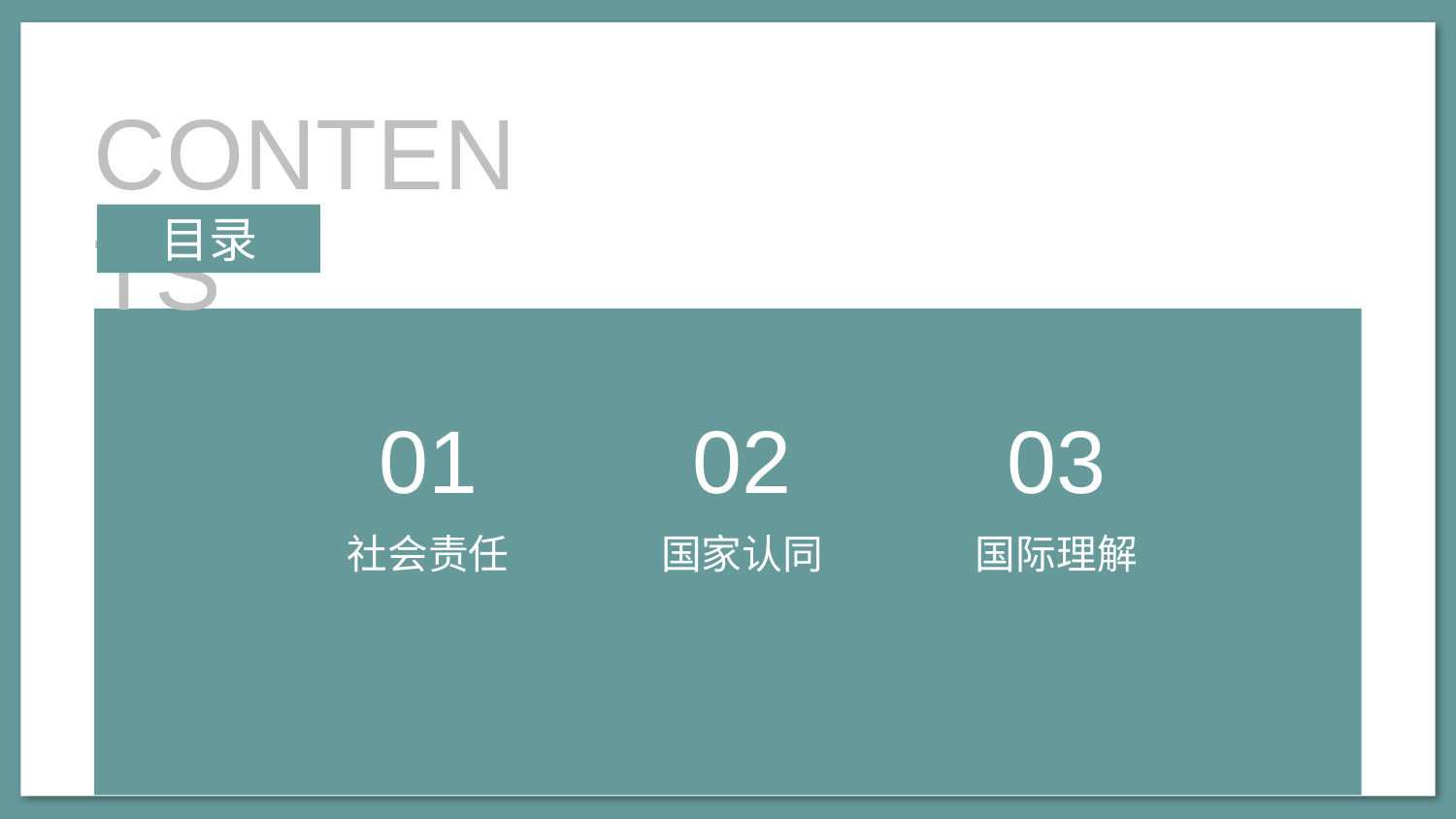

CONTENTS
目录

01
02
03
社会责任
国家认同
国际理解